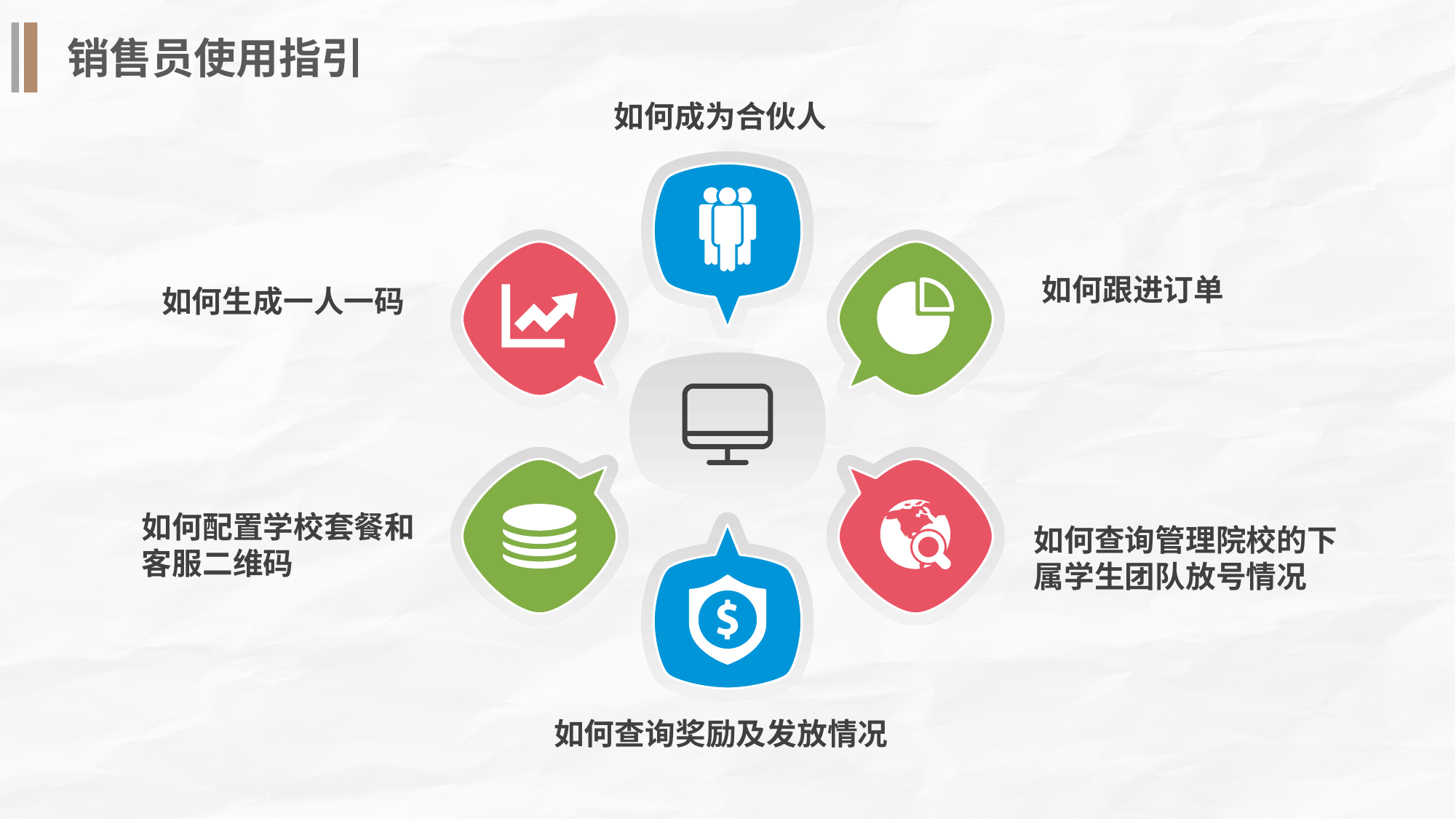

销售员使用指引
如何成为合伙人

如何跟进订单

如何生成一人一码

如何配置学校套餐和客服二维码

如何查询管理院校的下属学生团队放号情况

如何查询奖励及发放情况